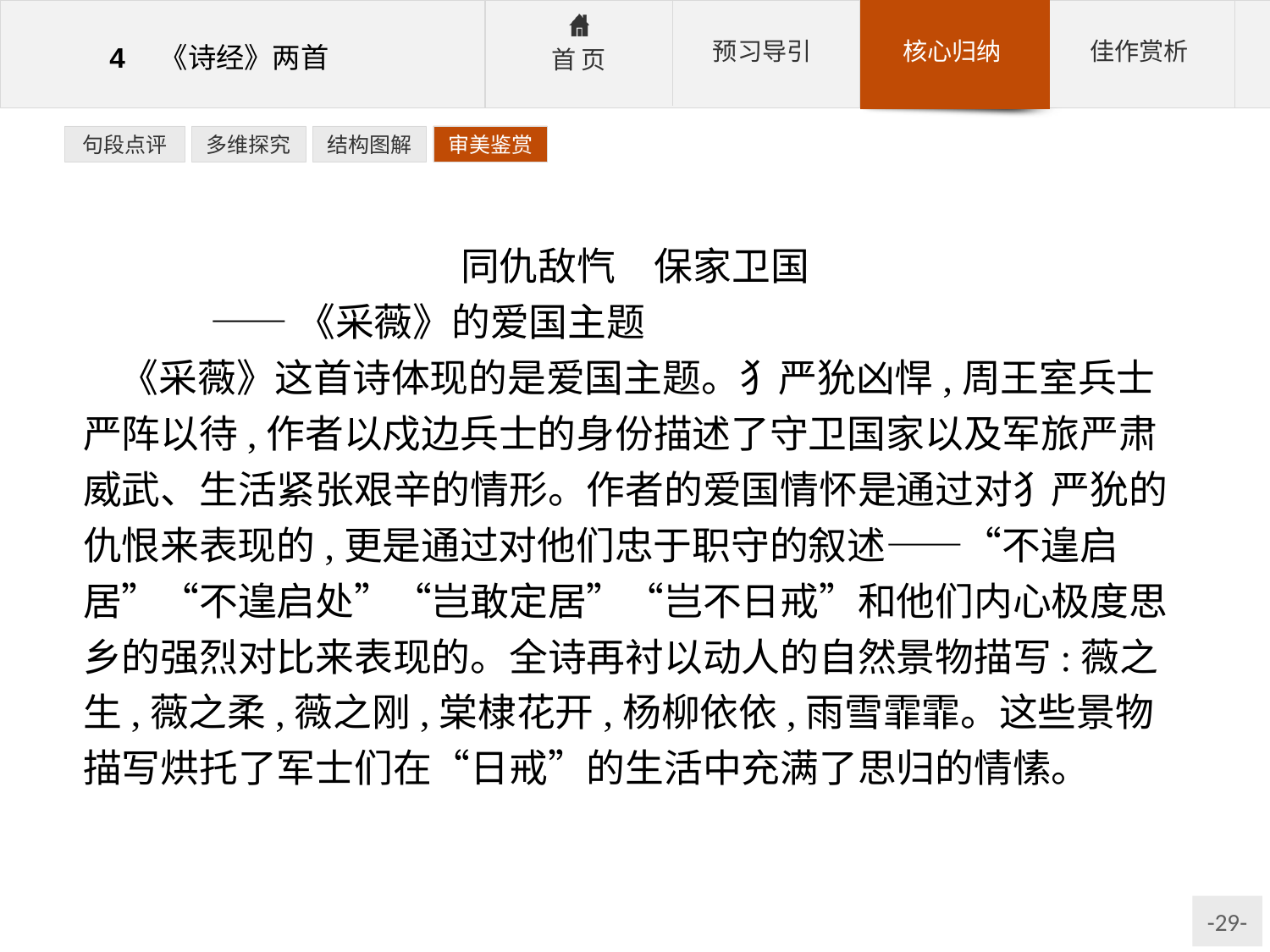

句段点评
多维探究
结构图解
审美鉴赏
同仇敌忾　保家卫国
	——《采薇》的爱国主题
《采薇》这首诗体现的是爱国主题。犭严狁凶悍,周王室兵士严阵以待,作者以戍边兵士的身份描述了守卫国家以及军旅严肃威武、生活紧张艰辛的情形。作者的爱国情怀是通过对犭严狁的仇恨来表现的,更是通过对他们忠于职守的叙述——“不遑启居”“不遑启处”“岂敢定居”“岂不日戒”和他们内心极度思乡的强烈对比来表现的。全诗再衬以动人的自然景物描写:薇之生,薇之柔,薇之刚,棠棣花开,杨柳依依,雨雪霏霏。这些景物描写烘托了军士们在“日戒”的生活中充满了思归的情愫。